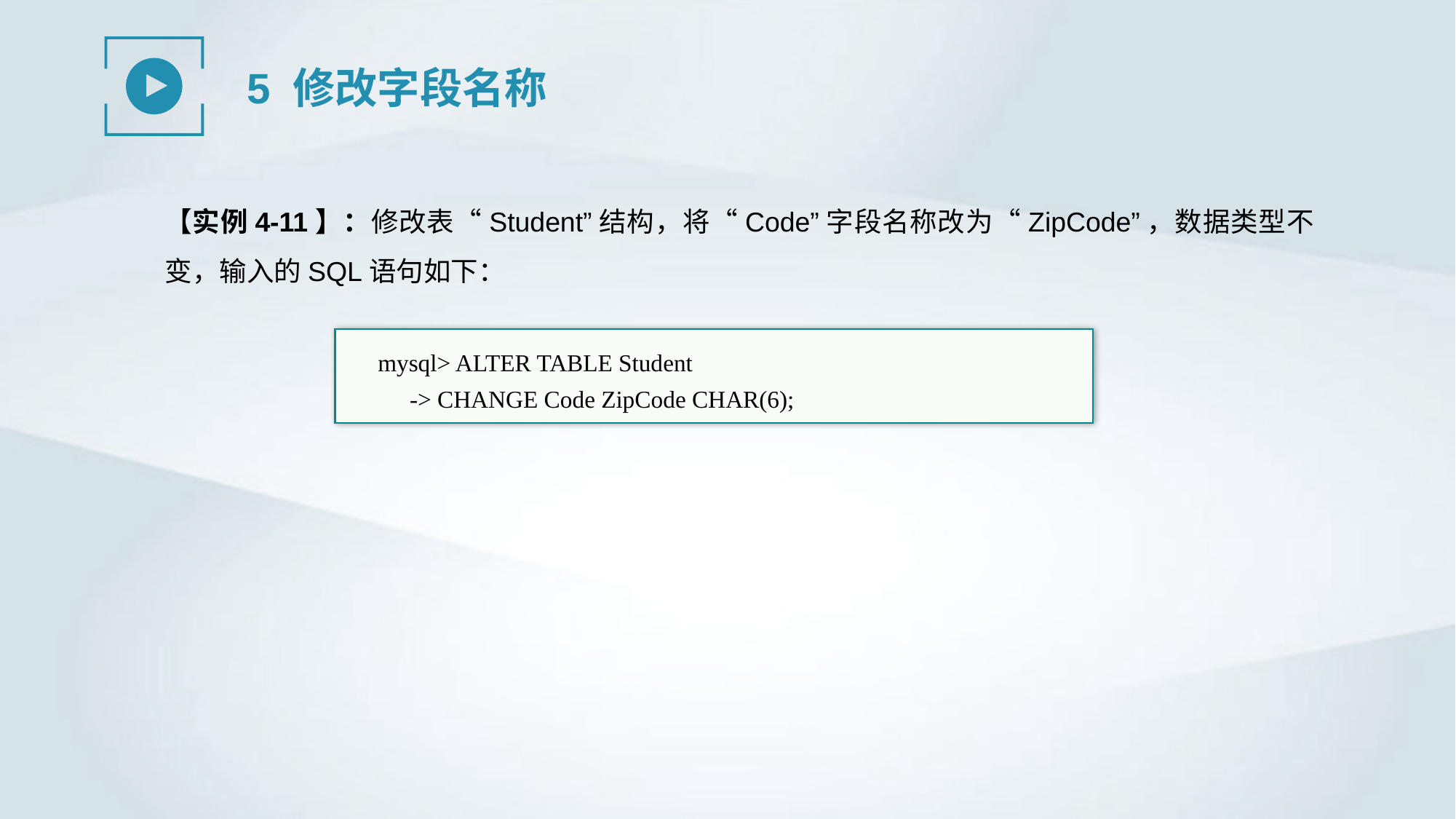

5 修改字段名称
【实例4-11】：修改表“Student”结构，将“Code”字段名称改为“ZipCode”，数据类型不变，输入的SQL语句如下：
mysql> ALTER TABLE Student
-> CHANGE Code ZipCode CHAR(6);